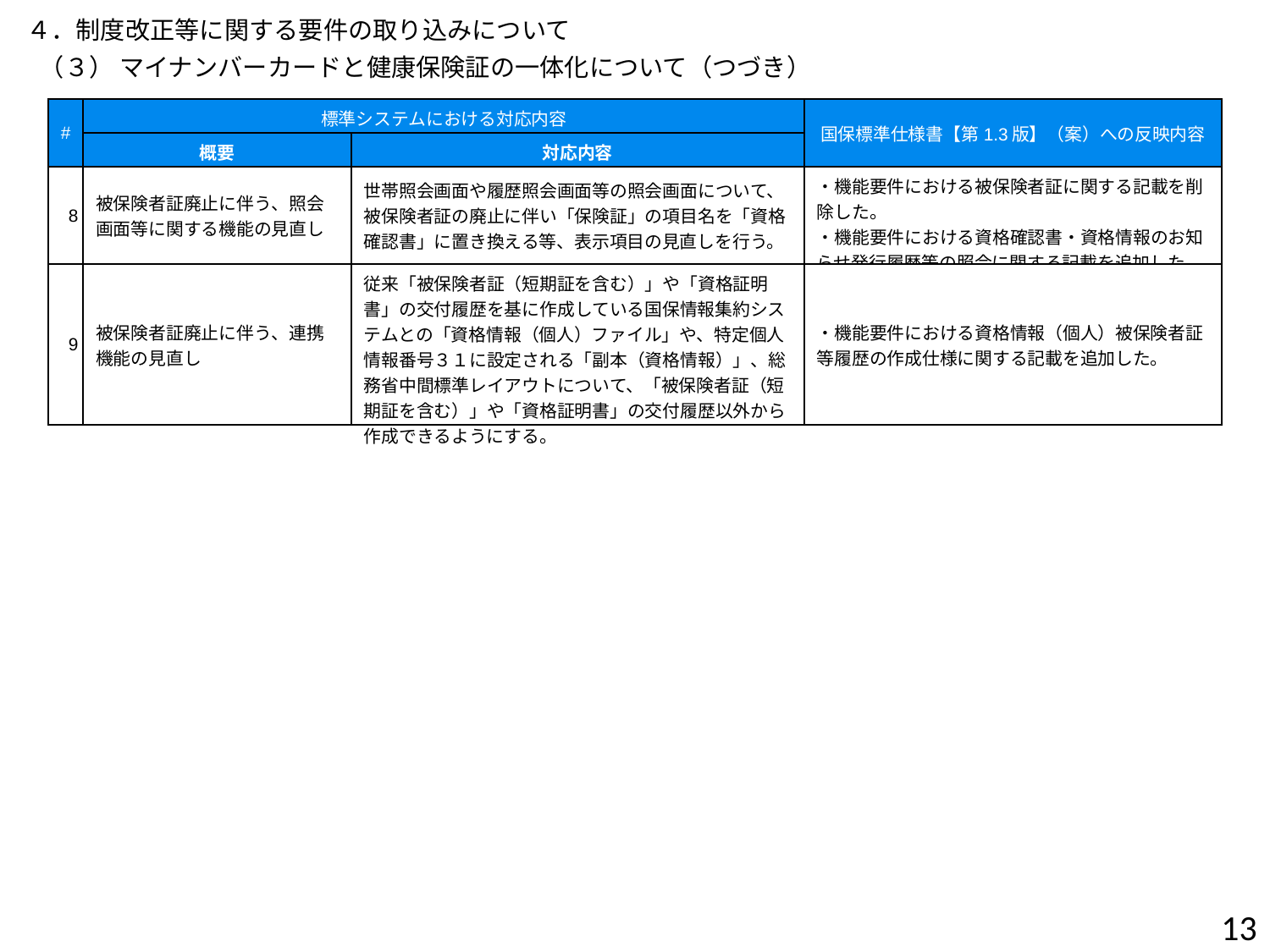

４．制度改正等に関する要件の取り込みについて
（３） マイナンバーカードと健康保険証の一体化について（つづき）
| # | 標準システムにおける対応内容 |  | 国保標準仕様書【第1.3版】（案）への反映内容 |
| --- | --- | --- | --- |
|  | 概要 | 対応内容 |  |
| 8 | 被保険者証廃止に伴う、照会画面等に関する機能の見直し | 世帯照会画面や履歴照会画面等の照会画面について、被保険者証の廃止に伴い「保険証」の項目名を「資格確認書」に置き換える等、表示項目の見直しを行う。 | ・機能要件における被保険者証に関する記載を削除した。 ・機能要件における資格確認書・資格情報のお知らせ発行履歴等の照会に関する記載を追加した。 |
| 9 | 被保険者証廃止に伴う、連携機能の見直し | 従来「被保険者証（短期証を含む）」や「資格証明書」の交付履歴を基に作成している国保情報集約システムとの「資格情報（個人）ファイル」や、特定個人情報番号３１に設定される「副本（資格情報）」、総務省中間標準レイアウトについて、「被保険者証（短期証を含む）」や「資格証明書」の交付履歴以外から作成できるようにする。 | ・機能要件における資格情報（個人）被保険者証等履歴の作成仕様に関する記載を追加した。 |
13